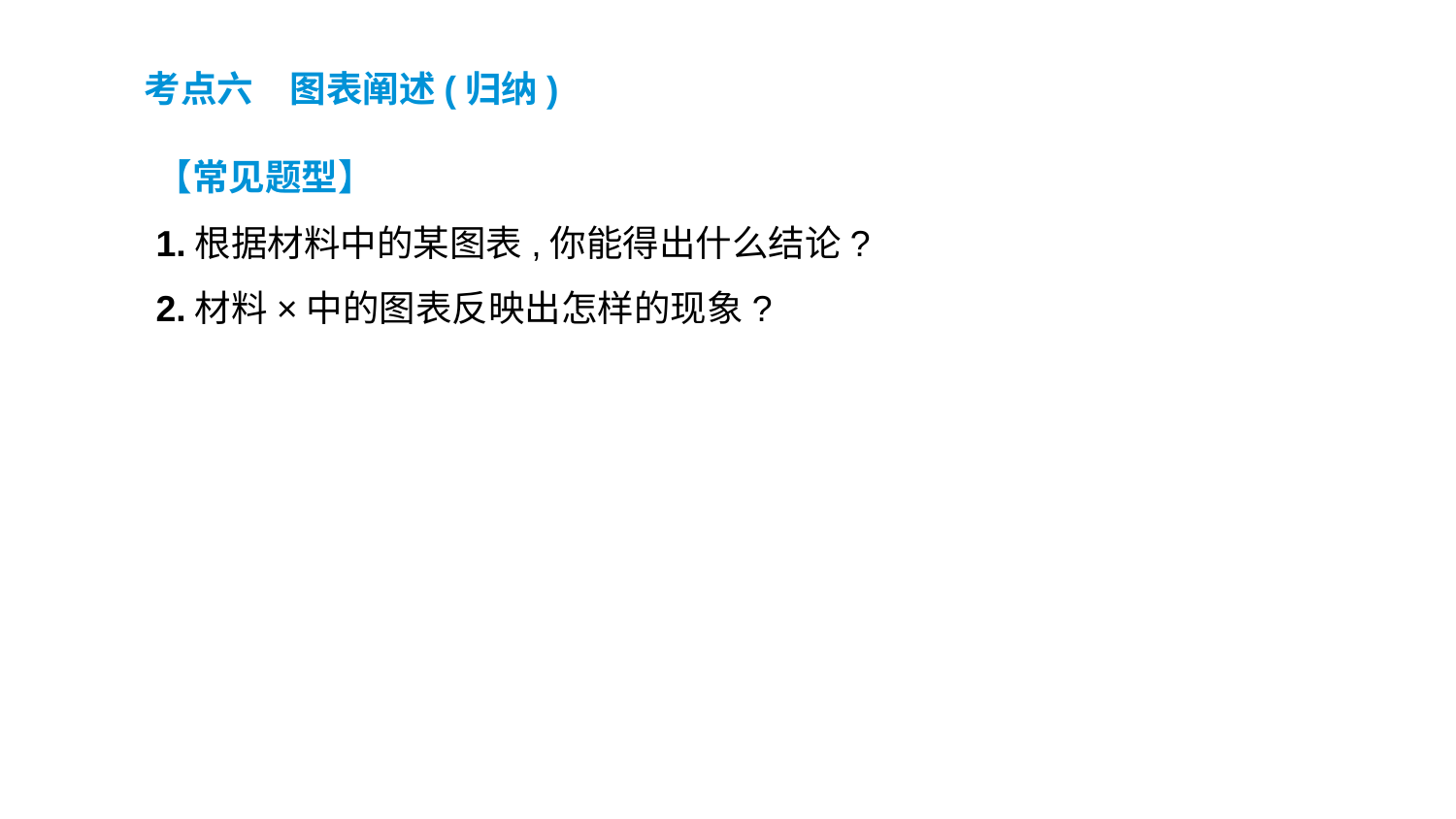

考点六　图表阐述(归纳)
【常见题型】
1.根据材料中的某图表,你能得出什么结论?
2.材料×中的图表反映出怎样的现象?